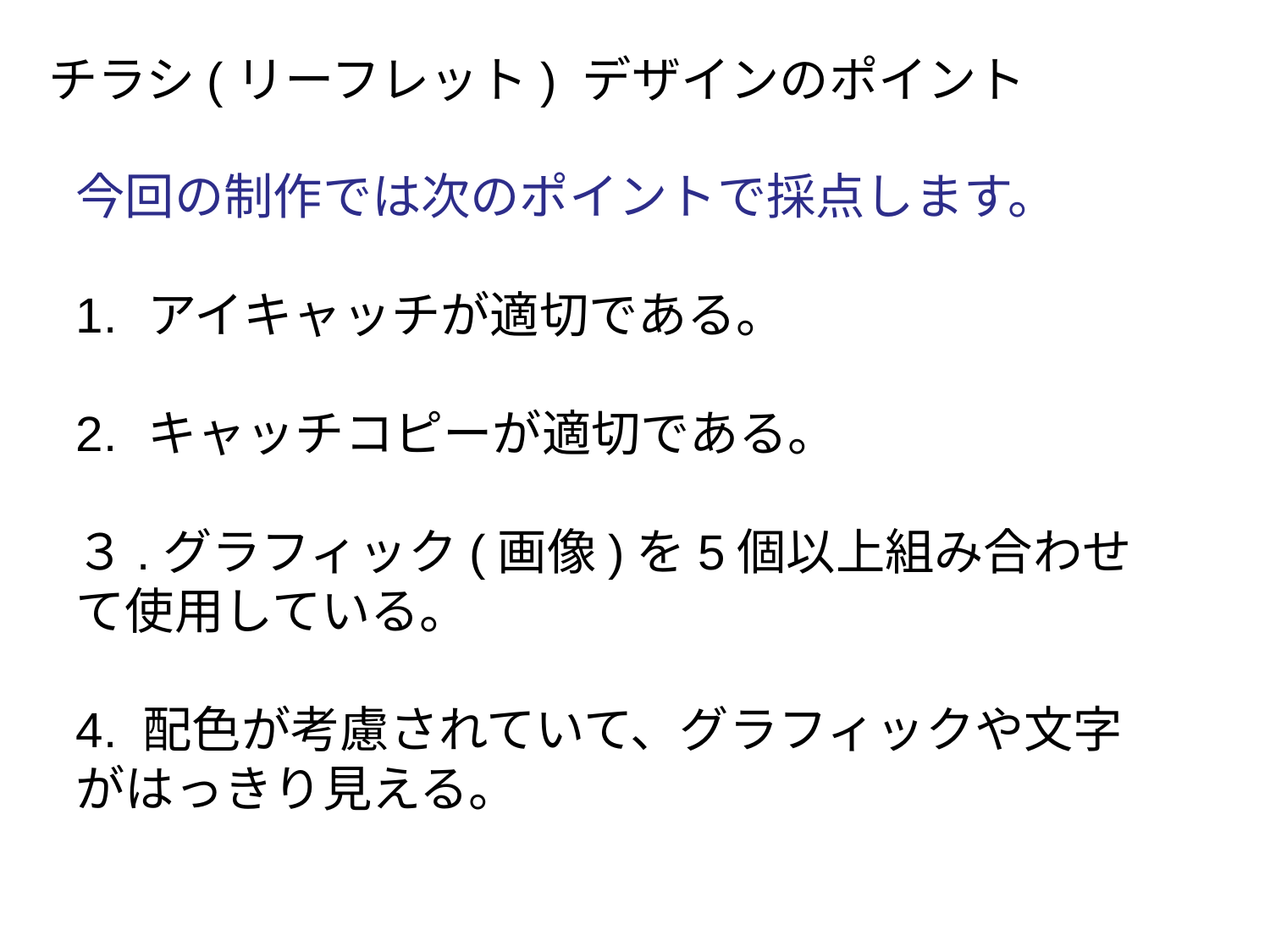

チラシ(リーフレット) デザインのポイント
今回の制作では次のポイントで採点します。

アイキャッチが適切である。
キャッチコピーが適切である。

３.グラフィック(画像)を5個以上組み合わせて使用している。

4. 配色が考慮されていて、グラフィックや文字がはっきり見える。